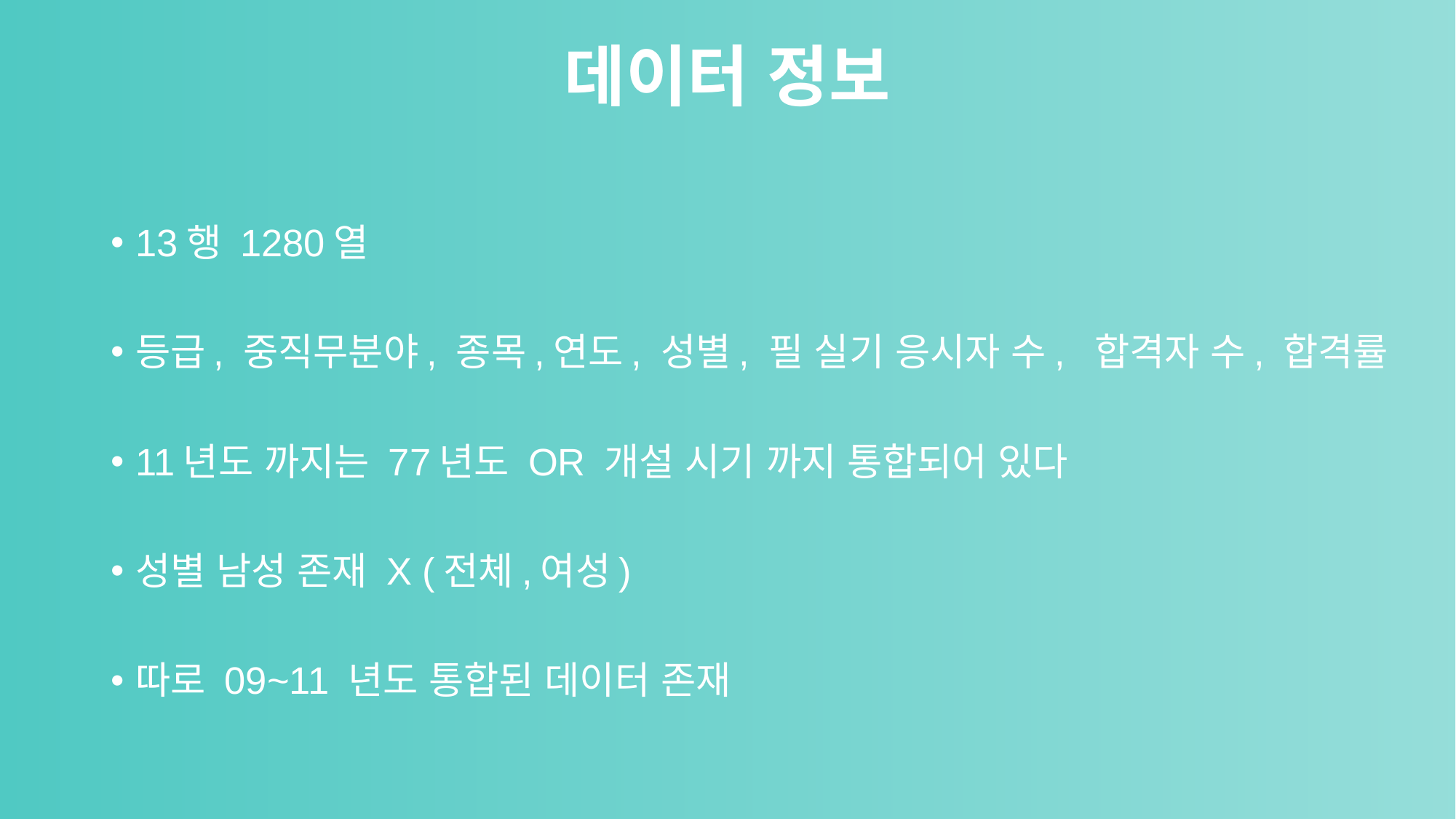

# 데이터 정보
13행 1280열

등급, 중직무분야, 종목,연도, 성별, 필 실기 응시자 수,  합격자 수, 합격률

11년도 까지는 77년도 OR 개설 시기 까지 통합되어 있다

성별 남성 존재 X (전체,여성)

따로 09~11 년도 통합된 데이터 존재